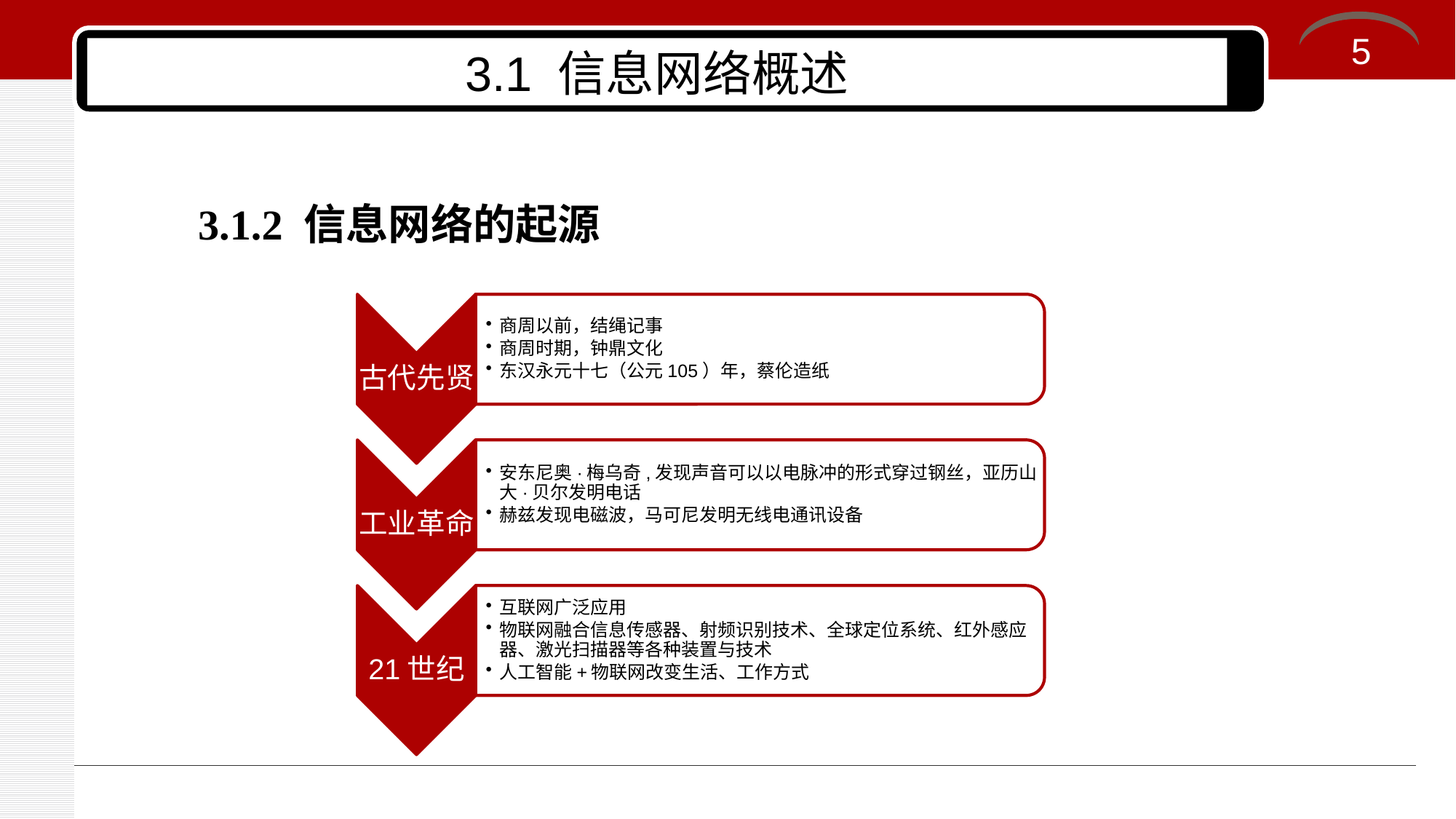

5
# 3.1 信息网络概述
3.1.2 信息网络的起源
古代先贤
商周以前，结绳记事
商周时期，钟鼎文化
东汉永元十七（公元105）年，蔡伦造纸
工业革命
安东尼奥·梅乌奇,发现声音可以以电脉冲的形式穿过钢丝，亚历山大·贝尔发明电话
赫兹发现电磁波，马可尼发明无线电通讯设备
21世纪
互联网广泛应用
物联网融合信息传感器、射频识别技术、全球定位系统、红外感应器、激光扫描器等各种装置与技术
人工智能+物联网改变生活、工作方式